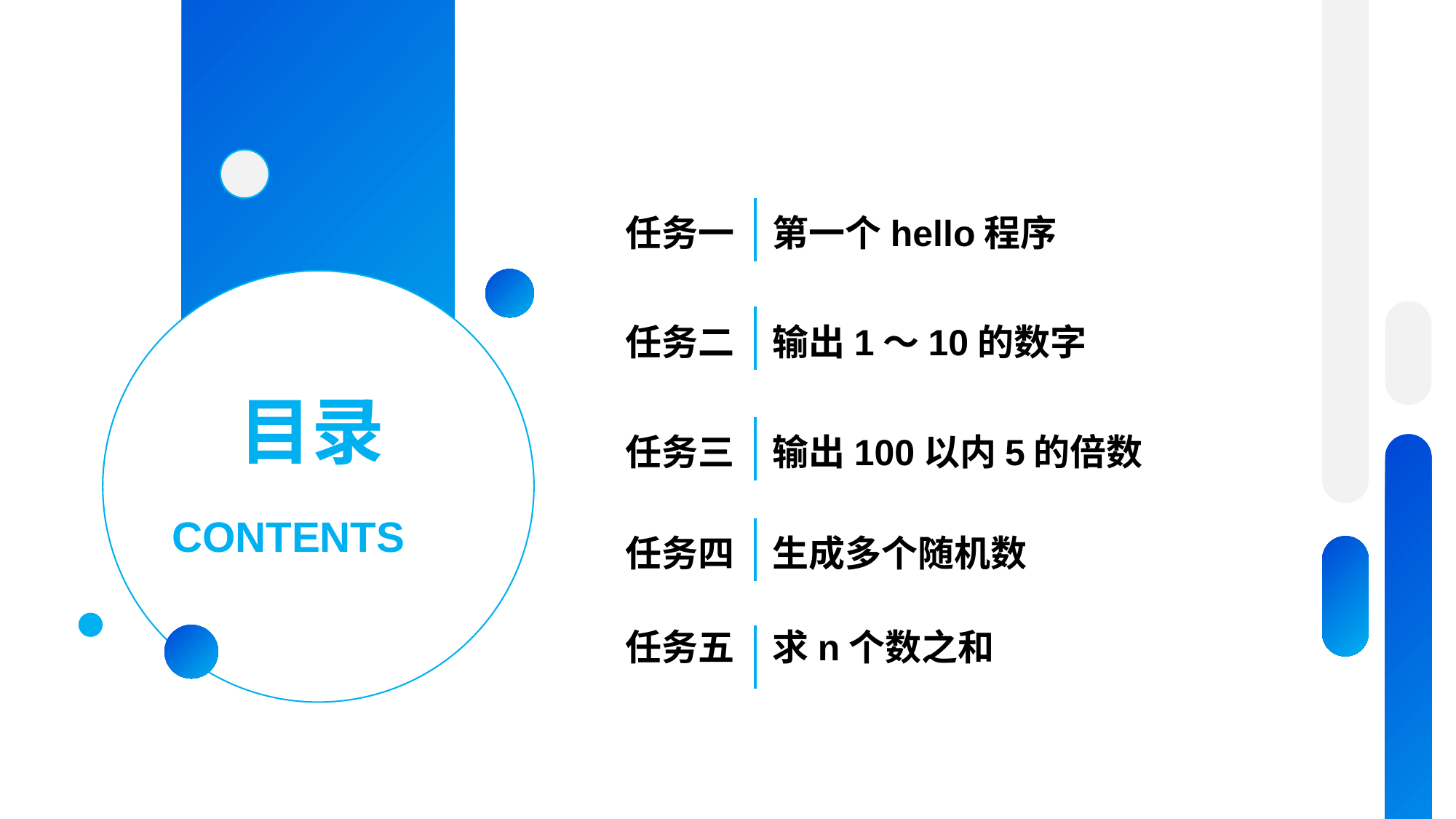

任务一
第一个hello程序
任务二
输出1～10的数字
任务三
输出100以内5的倍数
任务四
生成多个随机数
任务五
求n个数之和